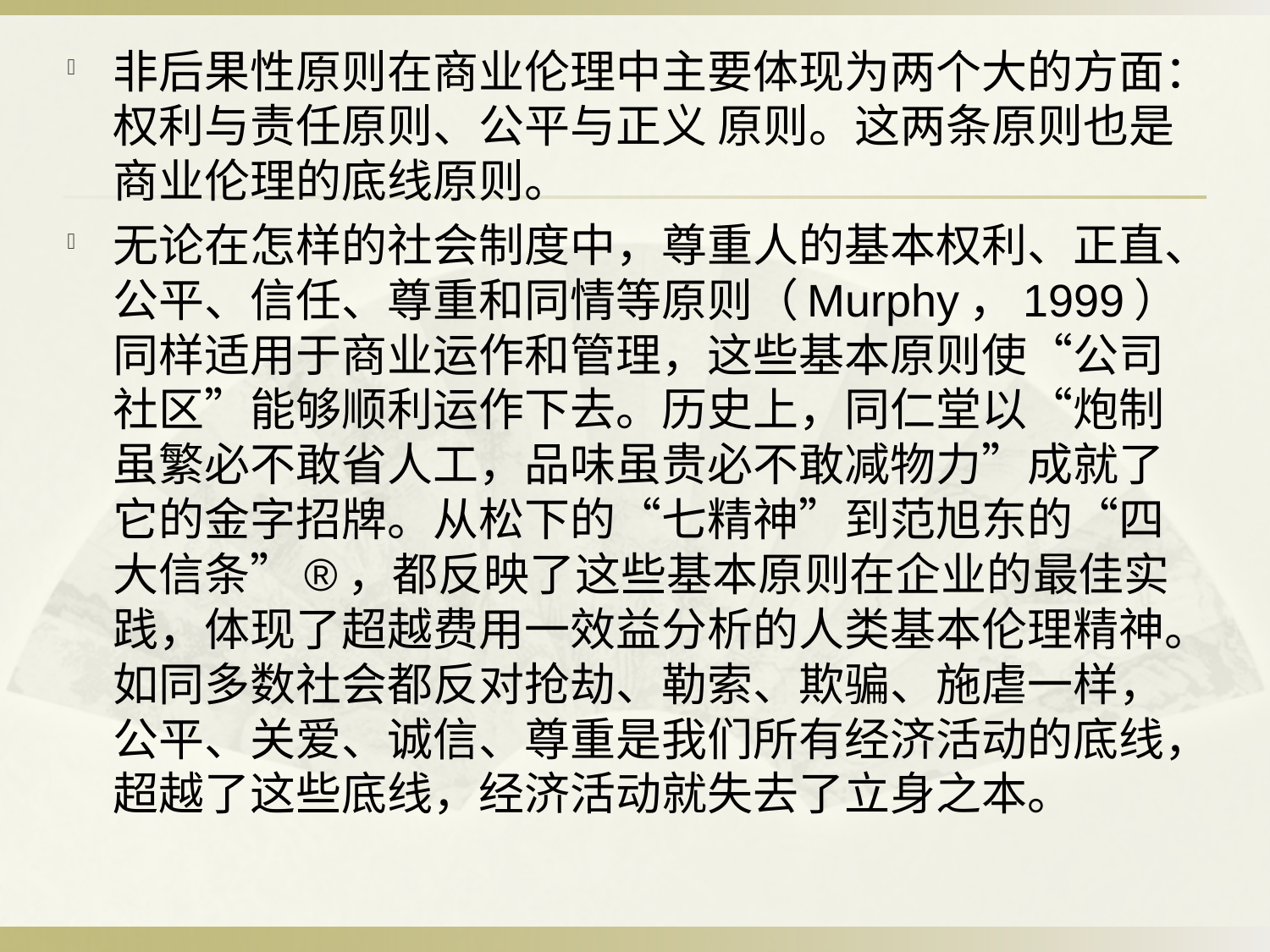

非后果性原则在商业伦理中主要体现为两个大的方面：权利与责任原则、公平与正义 原则。这两条原则也是商业伦理的底线原则。
无论在怎样的社会制度中，尊重人的基本权利、正直、公平、信任、尊重和同情等原则（Murphy，1999）同样适用于商业运作和管理，这些基本原则使“公司社区”能够顺利运作下去。历史上，同仁堂以“炮制虽繁必不敢省人工，品味虽贵必不敢减物力”成就了它的金字招牌。从松下的“七精神”到范旭东的“四大信条”®，都反映了这些基本原则在企业的最佳实践，体现了超越费用一效益分析的人类基本伦理精神。如同多数社会都反对抢劫、勒索、欺骗、施虐一样，公平、关爱、诚信、尊重是我们所有经济活动的底线，超越了这些底线，经济活动就失去了立身之本。

#